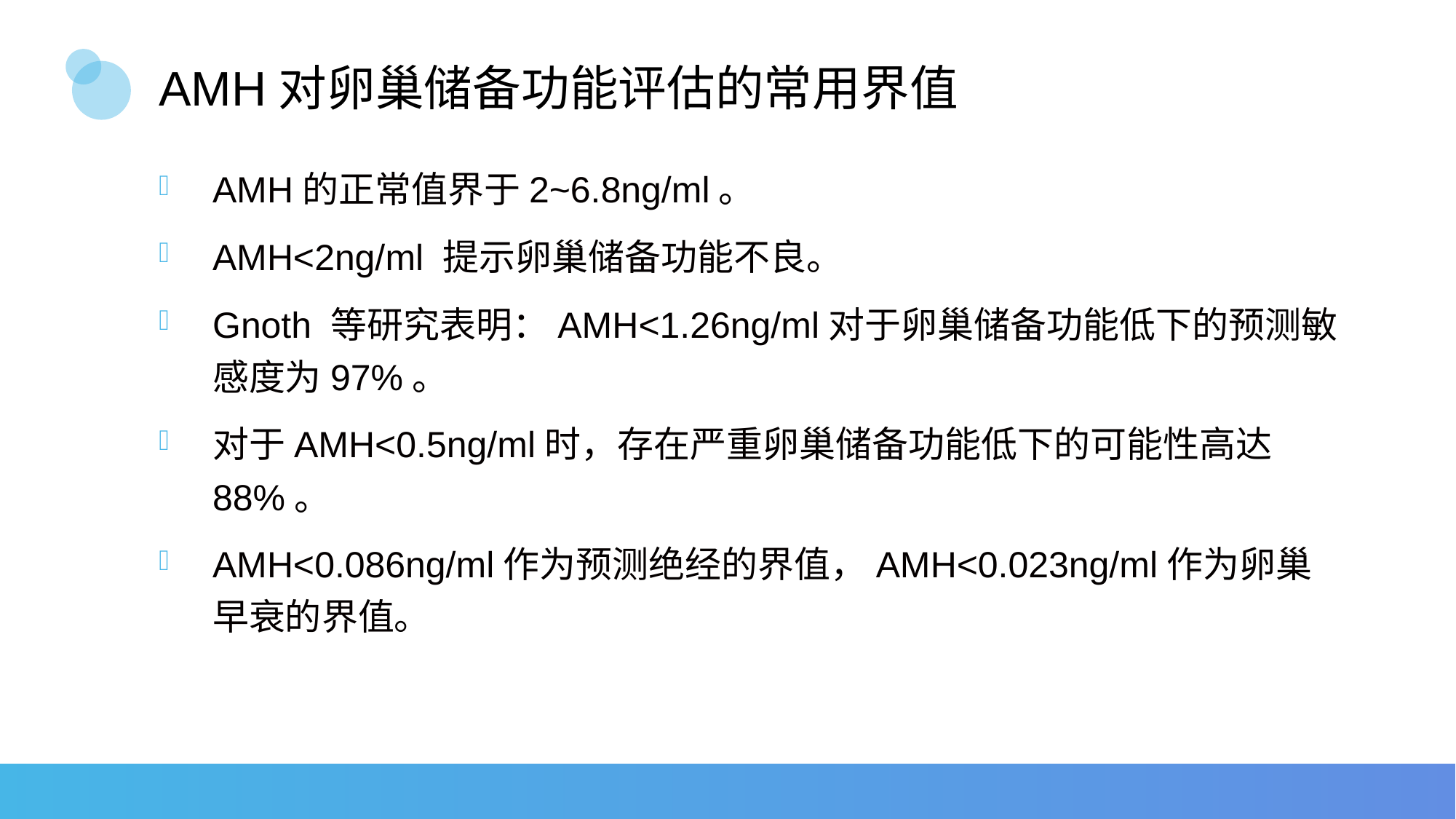

# AMH对卵巢储备功能评估的常用界值
AMH的正常值界于2~6.8ng/ml。
AMH<2ng/ml 提示卵巢储备功能不良。
Gnoth 等研究表明：AMH<1.26ng/ml对于卵巢储备功能低下的预测敏感度为97%。
对于AMH<0.5ng/ml时，存在严重卵巢储备功能低下的可能性高达88%。
AMH<0.086ng/ml作为预测绝经的界值，AMH<0.023ng/ml作为卵巢早衰的界值。